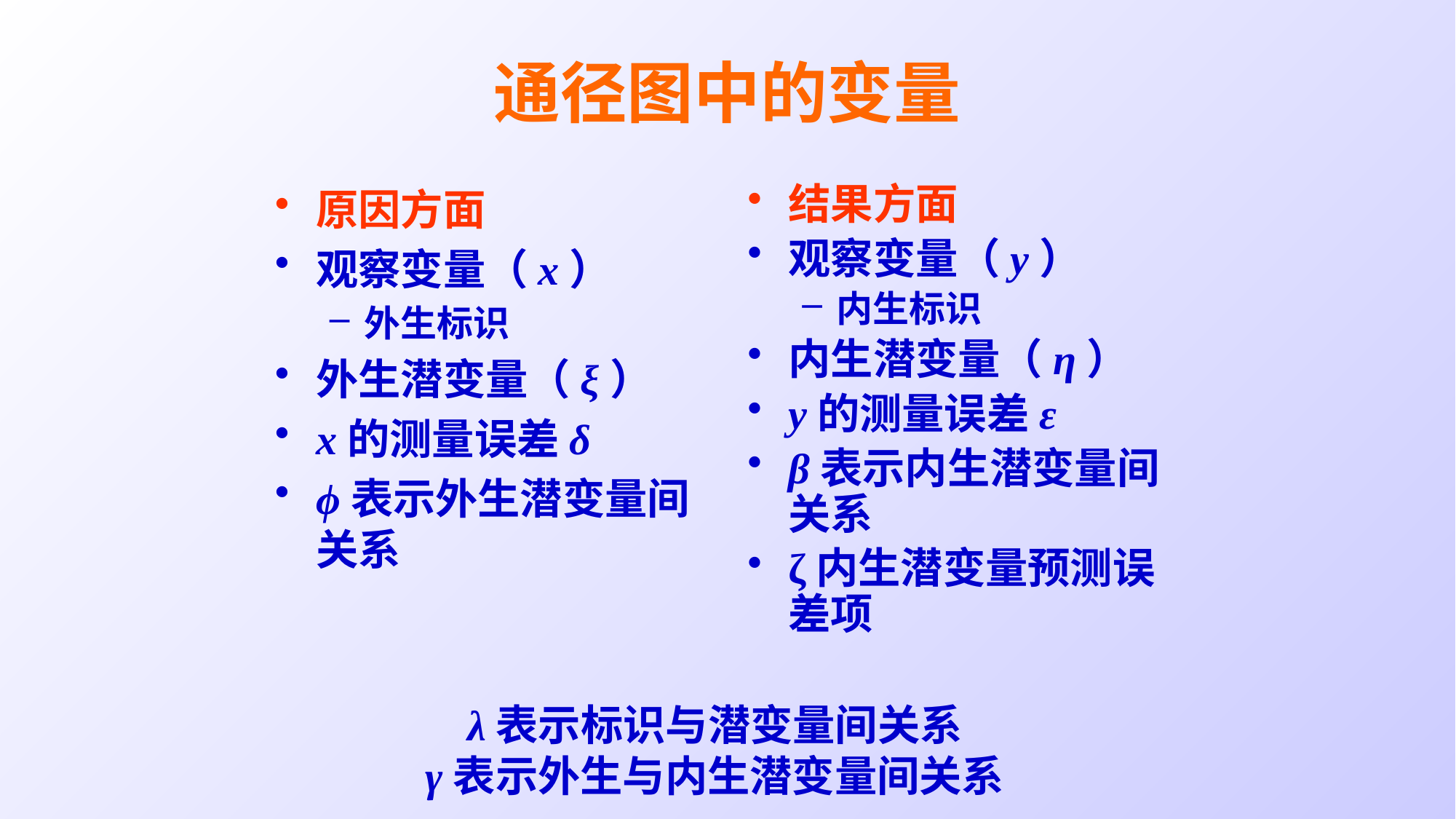

# 通径图中的变量
原因方面
观察变量（x）
外生标识
外生潜变量（ξ）
x的测量误差δ
ϕ表示外生潜变量间关系
结果方面
观察变量（y）
内生标识
内生潜变量（η）
y的测量误差ε
β表示内生潜变量间关系
ζ内生潜变量预测误差项
λ表示标识与潜变量间关系
γ表示外生与内生潜变量间关系